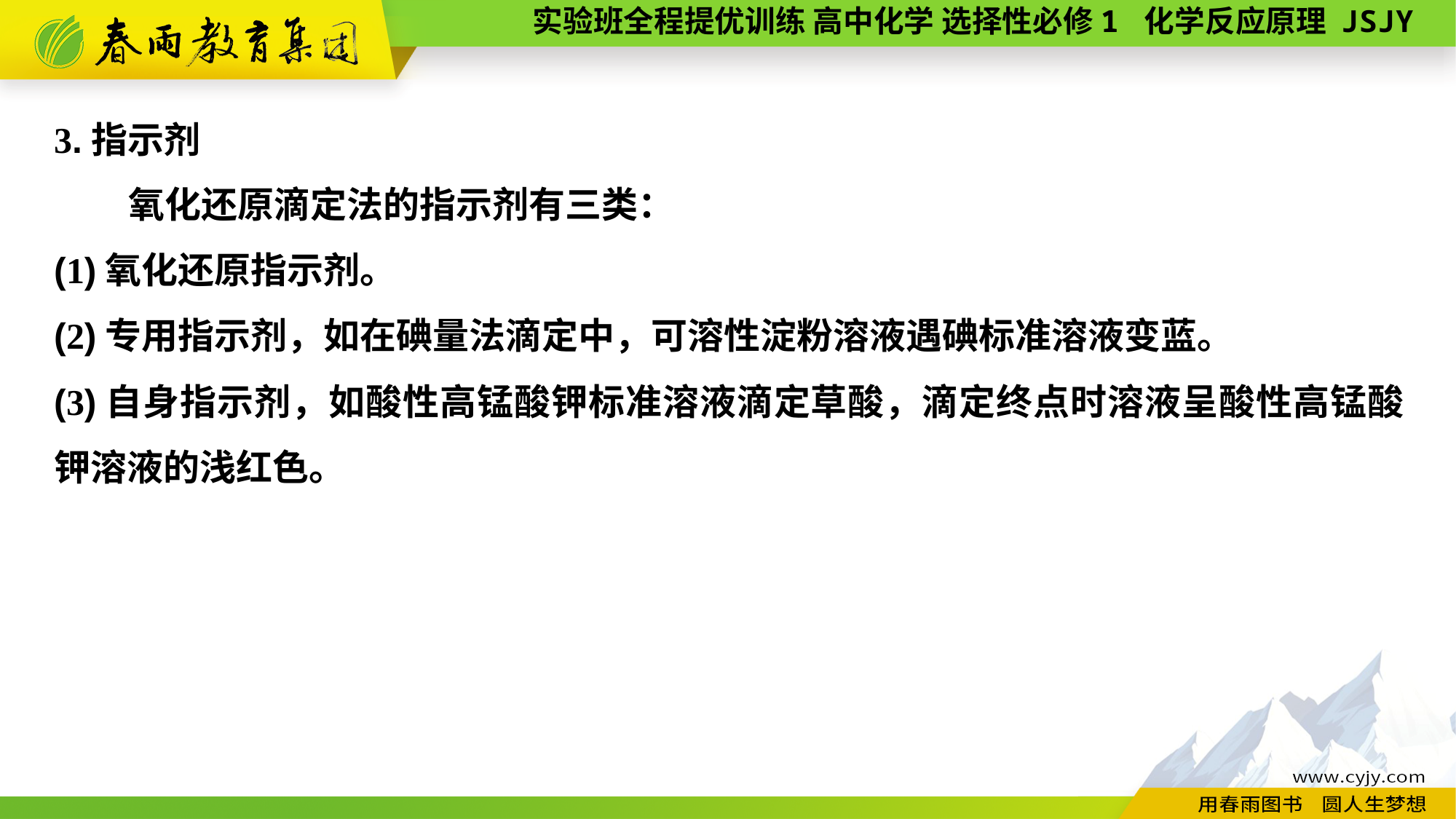

3.指示剂
        氧化还原滴定法的指示剂有三类：
(1)氧化还原指示剂。
(2)专用指示剂，如在碘量法滴定中，可溶性淀粉溶液遇碘标准溶液变蓝。
(3)自身指示剂，如酸性高锰酸钾标准溶液滴定草酸，滴定终点时溶液呈酸性高锰酸钾溶液的浅红色。